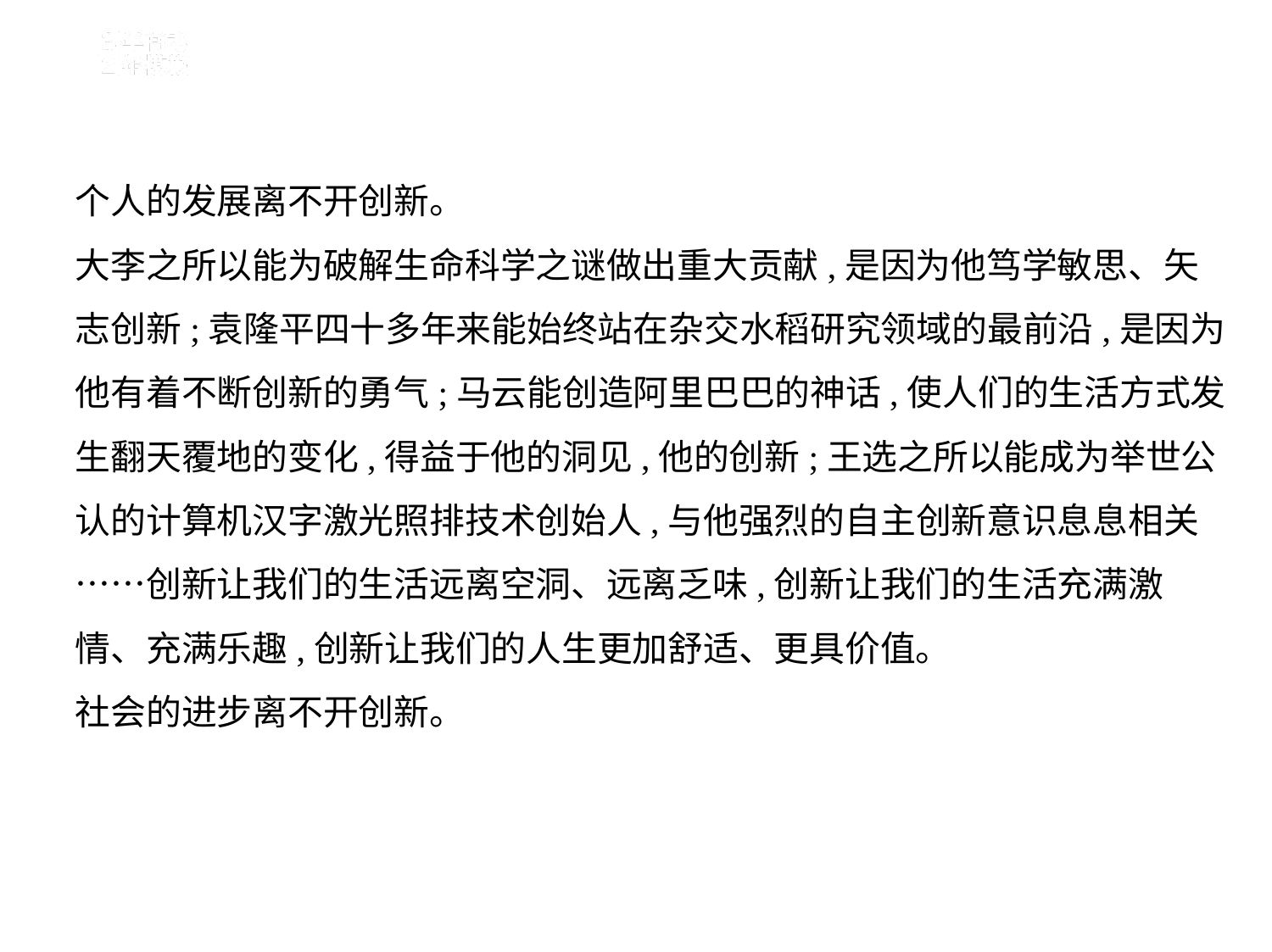

个人的发展离不开创新。
大李之所以能为破解生命科学之谜做出重大贡献,是因为他笃学敏思、矢
志创新;袁隆平四十多年来能始终站在杂交水稻研究领域的最前沿,是因为
他有着不断创新的勇气;马云能创造阿里巴巴的神话,使人们的生活方式发
生翻天覆地的变化,得益于他的洞见,他的创新;王选之所以能成为举世公
认的计算机汉字激光照排技术创始人,与他强烈的自主创新意识息息相关
……创新让我们的生活远离空洞、远离乏味,创新让我们的生活充满激
情、充满乐趣,创新让我们的人生更加舒适、更具价值。
社会的进步离不开创新。